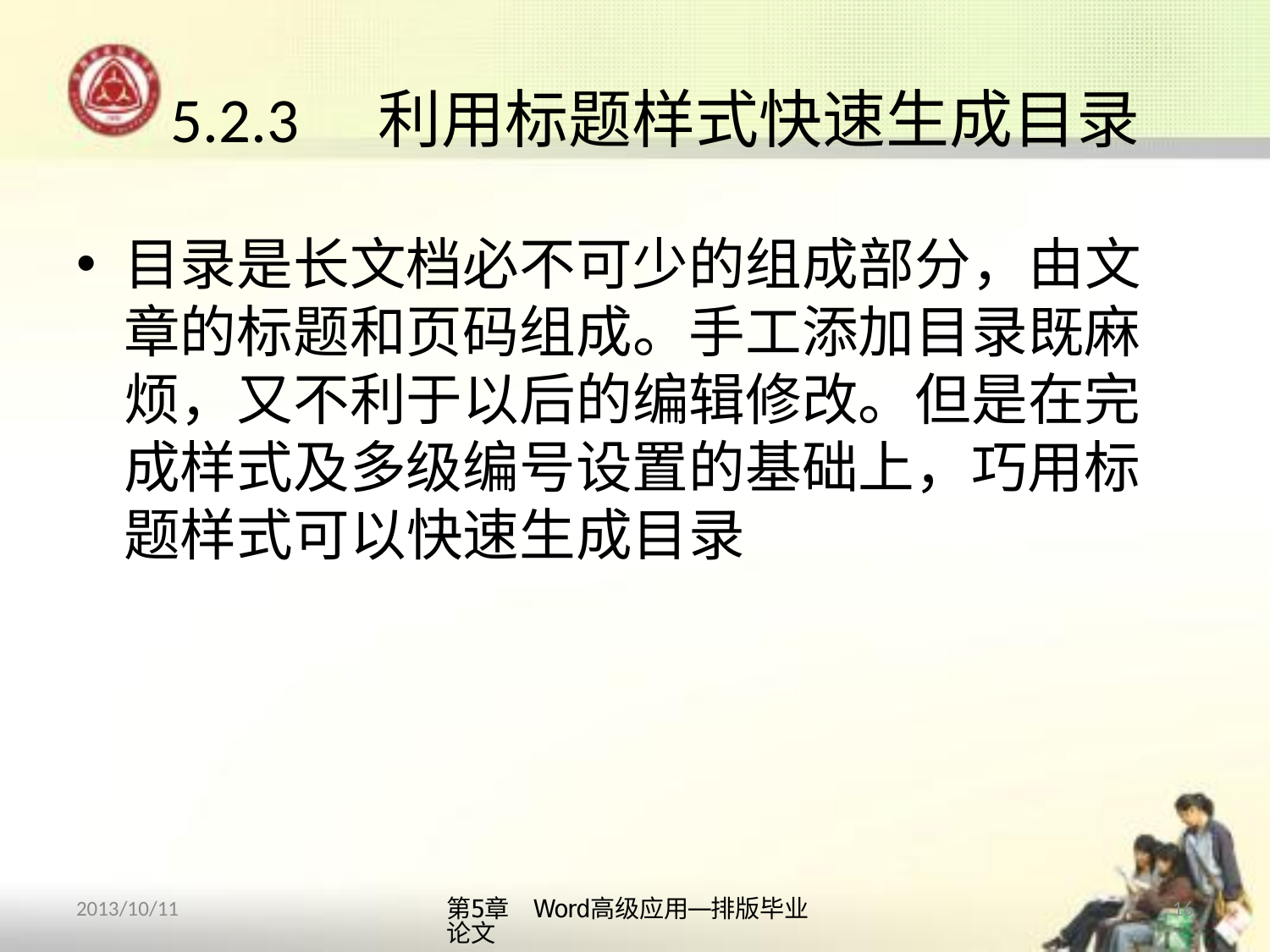

# 5.2.3　利用标题样式快速生成目录
目录是长文档必不可少的组成部分，由文章的标题和页码组成。手工添加目录既麻烦，又不利于以后的编辑修改。但是在完成样式及多级编号设置的基础上，巧用标题样式可以快速生成目录
第5章　Word高级应用—排版毕业论文
16
2013/10/11